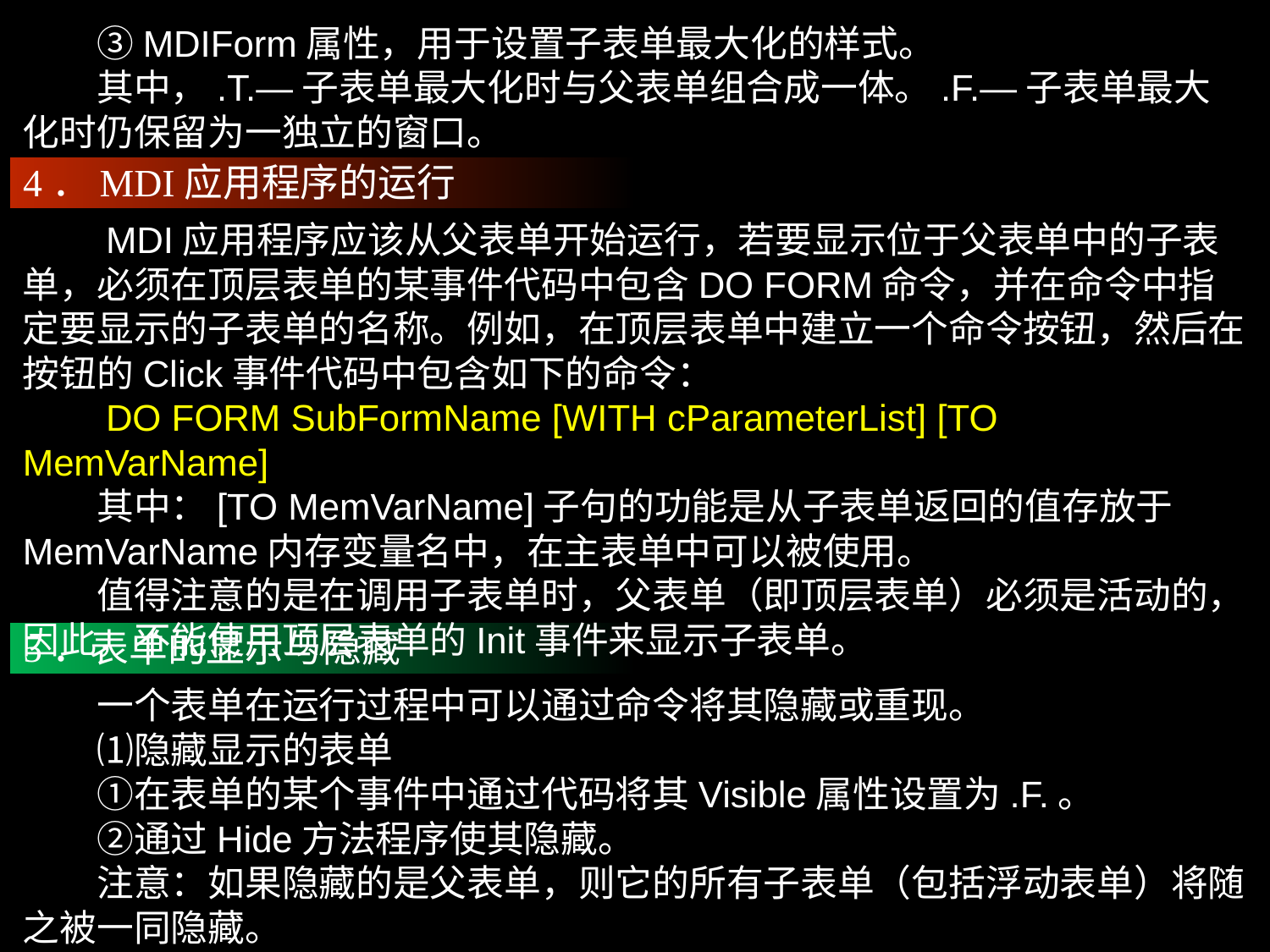

③MDIForm属性，用于设置子表单最大化的样式。
　　其中，.T.—子表单最大化时与父表单组合成一体。.F.—子表单最大化时仍保留为一独立的窗口。
4．MDI应用程序的运行
　　MDI应用程序应该从父表单开始运行，若要显示位于父表单中的子表单，必须在顶层表单的某事件代码中包含DO FORM命令，并在命令中指定要显示的子表单的名称。例如，在顶层表单中建立一个命令按钮，然后在按钮的Click事件代码中包含如下的命令：
　　DO FORM SubFormName [WITH cParameterList] [TO MemVarName]
　　其中：[TO MemVarName]子句的功能是从子表单返回的值存放于MemVarName内存变量名中，在主表单中可以被使用。
　　值得注意的是在调用子表单时，父表单（即顶层表单）必须是活动的，因此，不能使用顶层表单的Init事件来显示子表单。
5．表单的显示与隐藏
　　一个表单在运行过程中可以通过命令将其隐藏或重现。
　　⑴隐藏显示的表单
　　①在表单的某个事件中通过代码将其Visible属性设置为.F.。
　　②通过Hide方法程序使其隐藏。
　　注意：如果隐藏的是父表单，则它的所有子表单（包括浮动表单）将随之被一同隐藏。